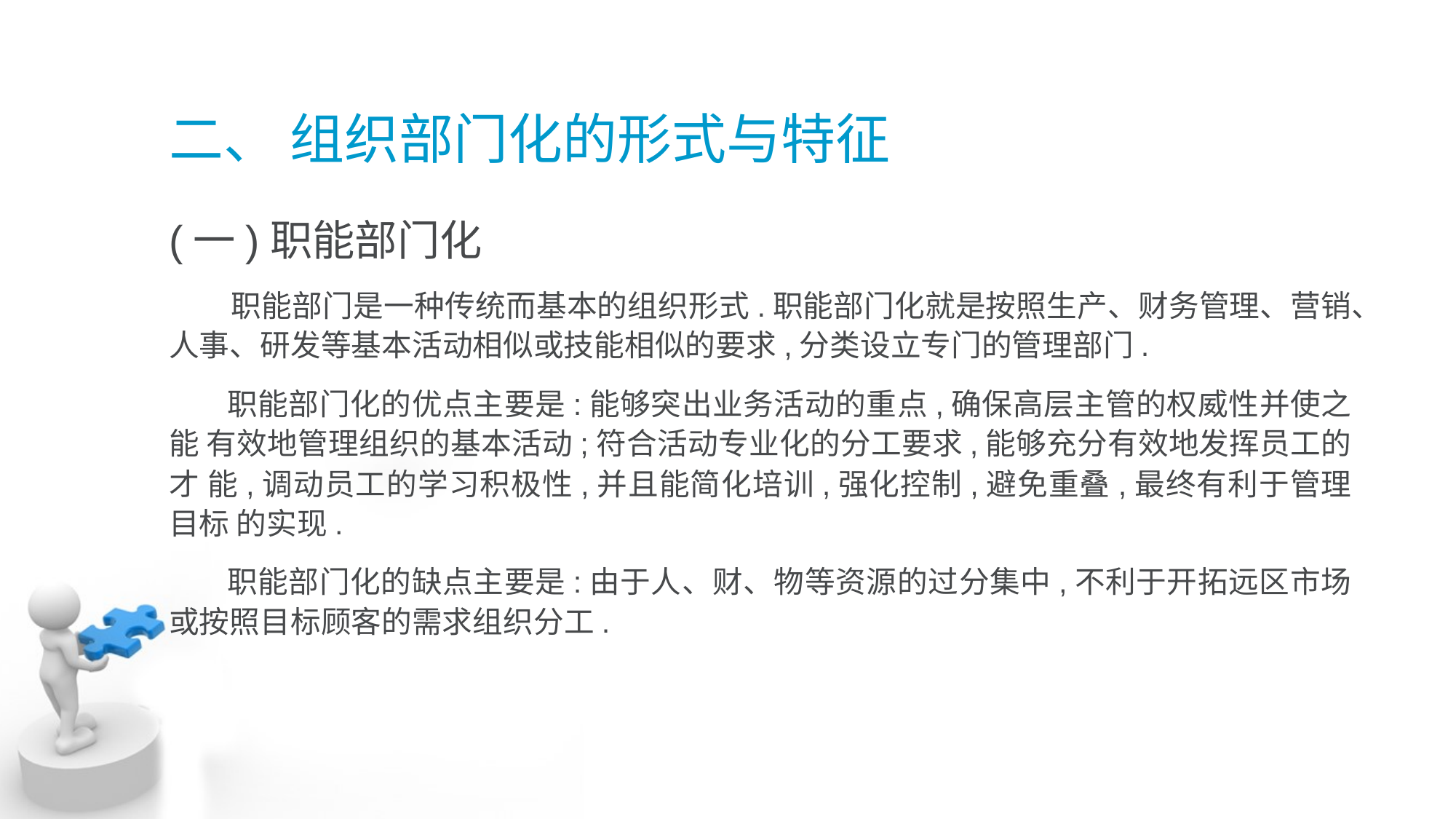

# 二、 组织部门化的形式与特征
(一)职能部门化
        职能部门是一种传统而基本的组织形式.职能部门化就是按照生产、财务管理、营销、人事、研发等基本活动相似或技能相似的要求,分类设立专门的管理部门.
       职能部门化的优点主要是:能够突出业务活动的重点,确保高层主管的权威性并使之能 有效地管理组织的基本活动;符合活动专业化的分工要求,能够充分有效地发挥员工的才 能,调动员工的学习积极性,并且能简化培训,强化控制,避免重叠,最终有利于管理目标 的实现.
       职能部门化的缺点主要是:由于人、财、物等资源的过分集中,不利于开拓远区市场 或按照目标顾客的需求组织分工.